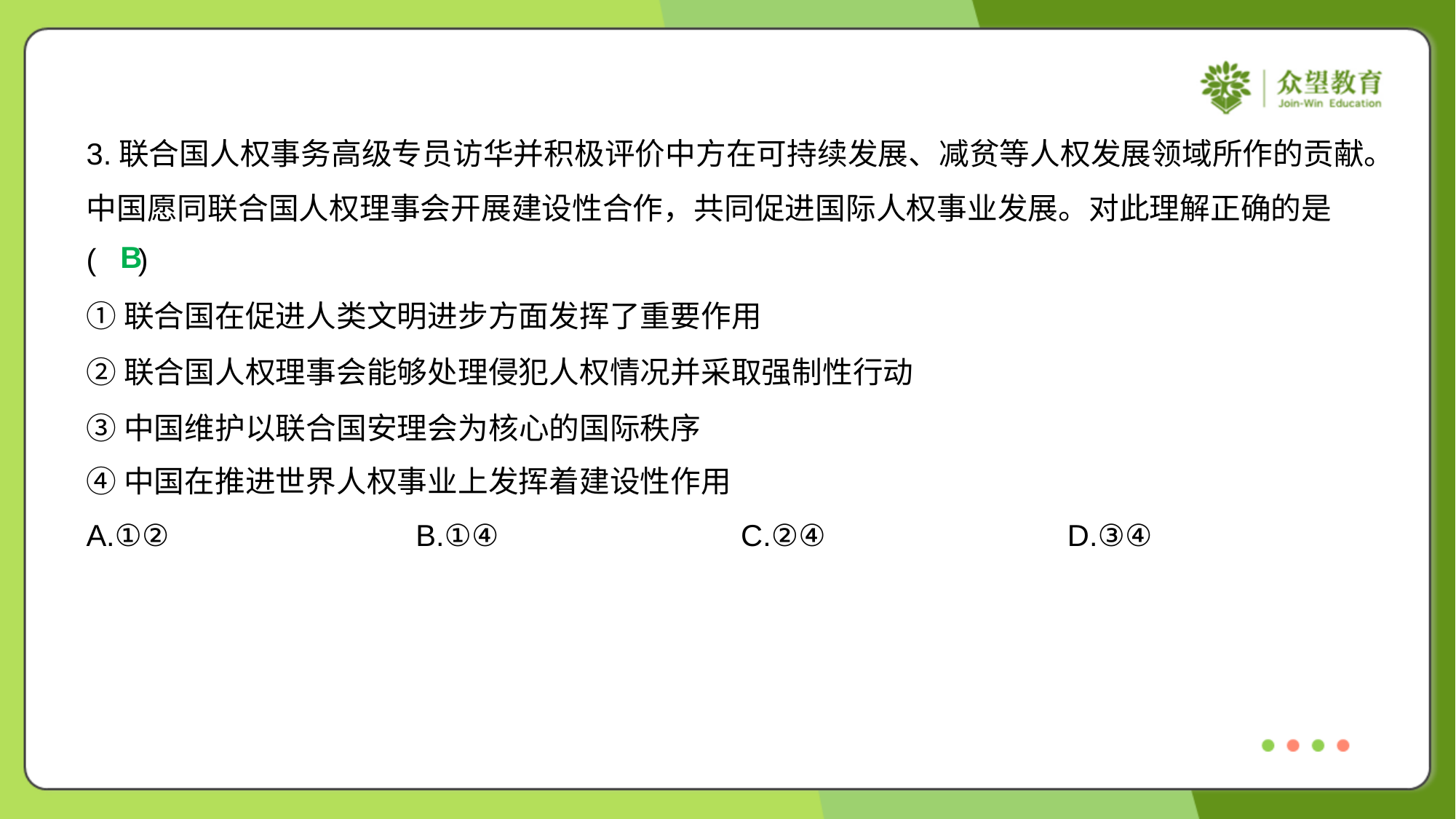

3.联合国人权事务高级专员访华并积极评价中方在可持续发展、减贫等人权发展领域所作的贡献。
中国愿同联合国人权理事会开展建设性合作，共同促进国际人权事业发展。对此理解正确的是
(     )
B
①联合国在促进人类文明进步方面发挥了重要作用
②联合国人权理事会能够处理侵犯人权情况并采取强制性行动
③中国维护以联合国安理会为核心的国际秩序
④中国在推进世界人权事业上发挥着建设性作用
A.①②	B.①④	C.②④	D.③④